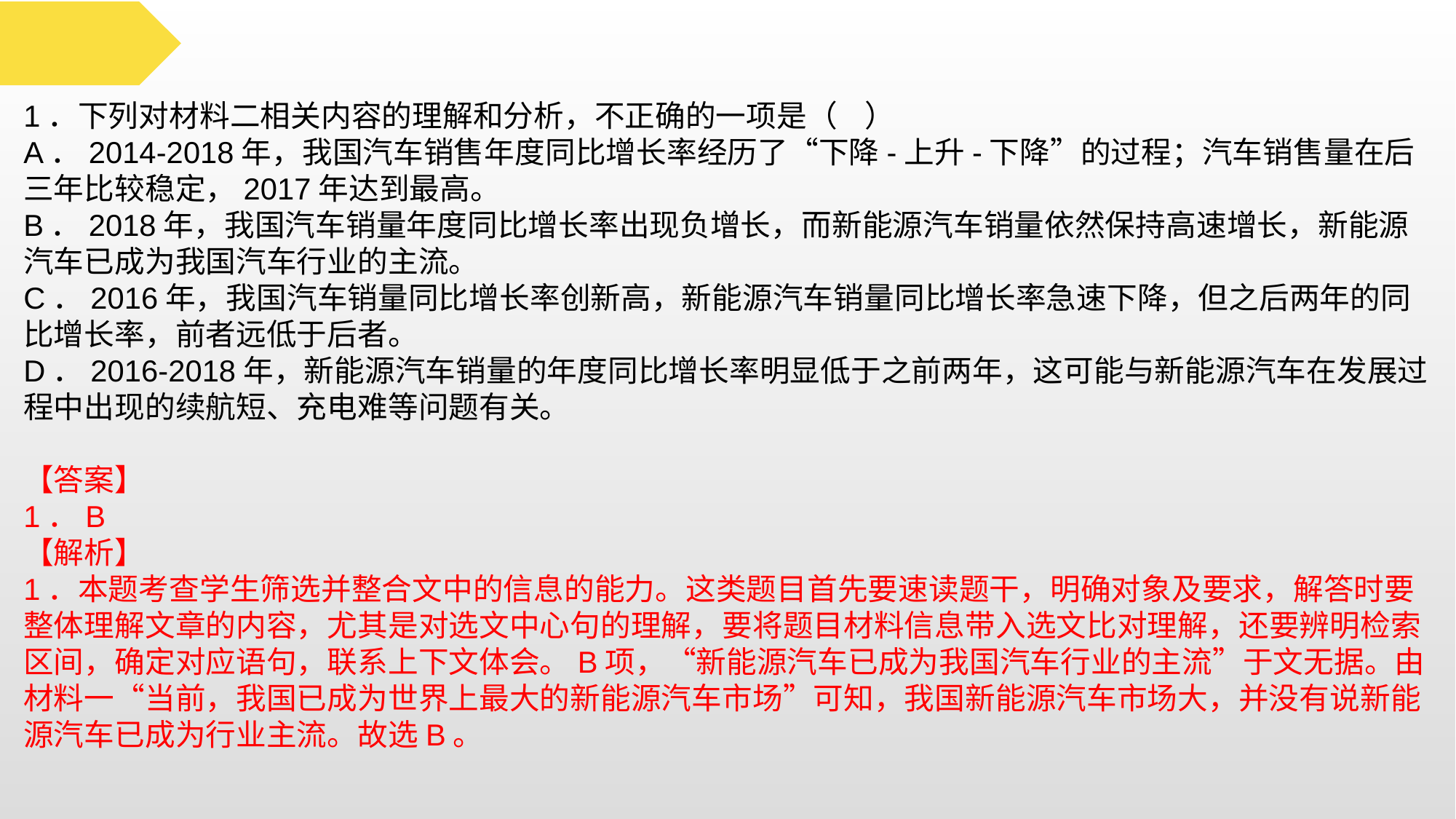

1．下列对材料二相关内容的理解和分析，不正确的一项是（    ）
A．2014-2018年，我国汽车销售年度同比增长率经历了“下降-上升-下降”的过程；汽车销售量在后三年比较稳定，2017年达到最高。
B．2018年，我国汽车销量年度同比增长率出现负增长，而新能源汽车销量依然保持高速增长，新能源汽车已成为我国汽车行业的主流。
C．2016年，我国汽车销量同比增长率创新高，新能源汽车销量同比增长率急速下降，但之后两年的同比增长率，前者远低于后者。
D．2016-2018年，新能源汽车销量的年度同比增长率明显低于之前两年，这可能与新能源汽车在发展过程中出现的续航短、充电难等问题有关。

【答案】
1．B
【解析】
1．本题考查学生筛选并整合文中的信息的能力。这类题目首先要速读题干，明确对象及要求，解答时要整体理解文章的内容，尤其是对选文中心句的理解，要将题目材料信息带入选文比对理解，还要辨明检索区间，确定对应语句，联系上下文体会。B项，“新能源汽车已成为我国汽车行业的主流”于文无据。由材料一“当前，我国已成为世界上最大的新能源汽车市场”可知，我国新能源汽车市场大，并没有说新能源汽车已成为行业主流。故选B。